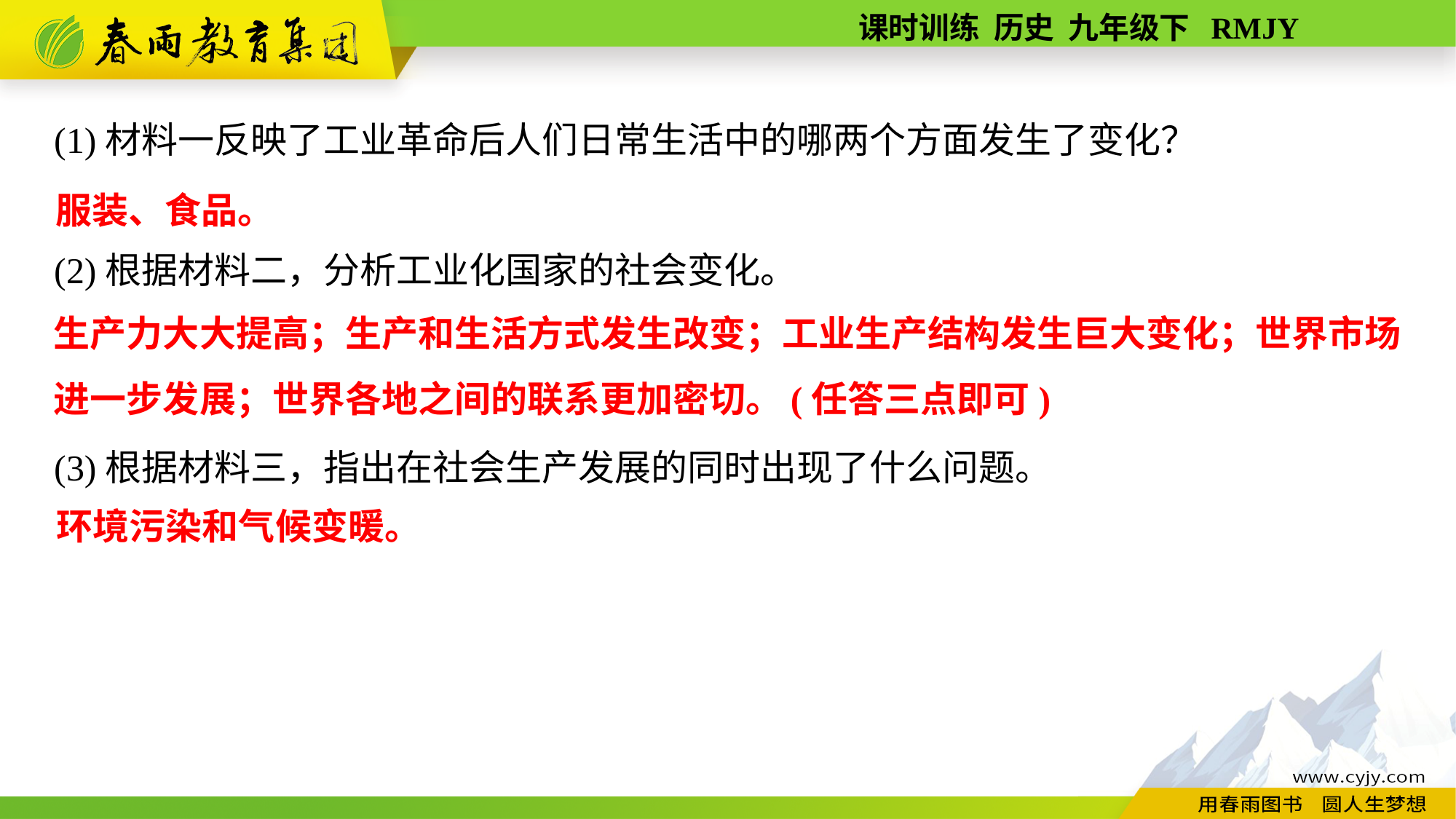

(1)材料一反映了工业革命后人们日常生活中的哪两个方面发生了变化？

(2)根据材料二，分析工业化国家的社会变化。

(3)根据材料三，指出在社会生产发展的同时出现了什么问题。

服装、食品。
生产力大大提高；生产和生活方式发生改变；工业生产结构发生巨大变化；世界市场进一步发展；世界各地之间的联系更加密切。(任答三点即可)
环境污染和气候变暖。